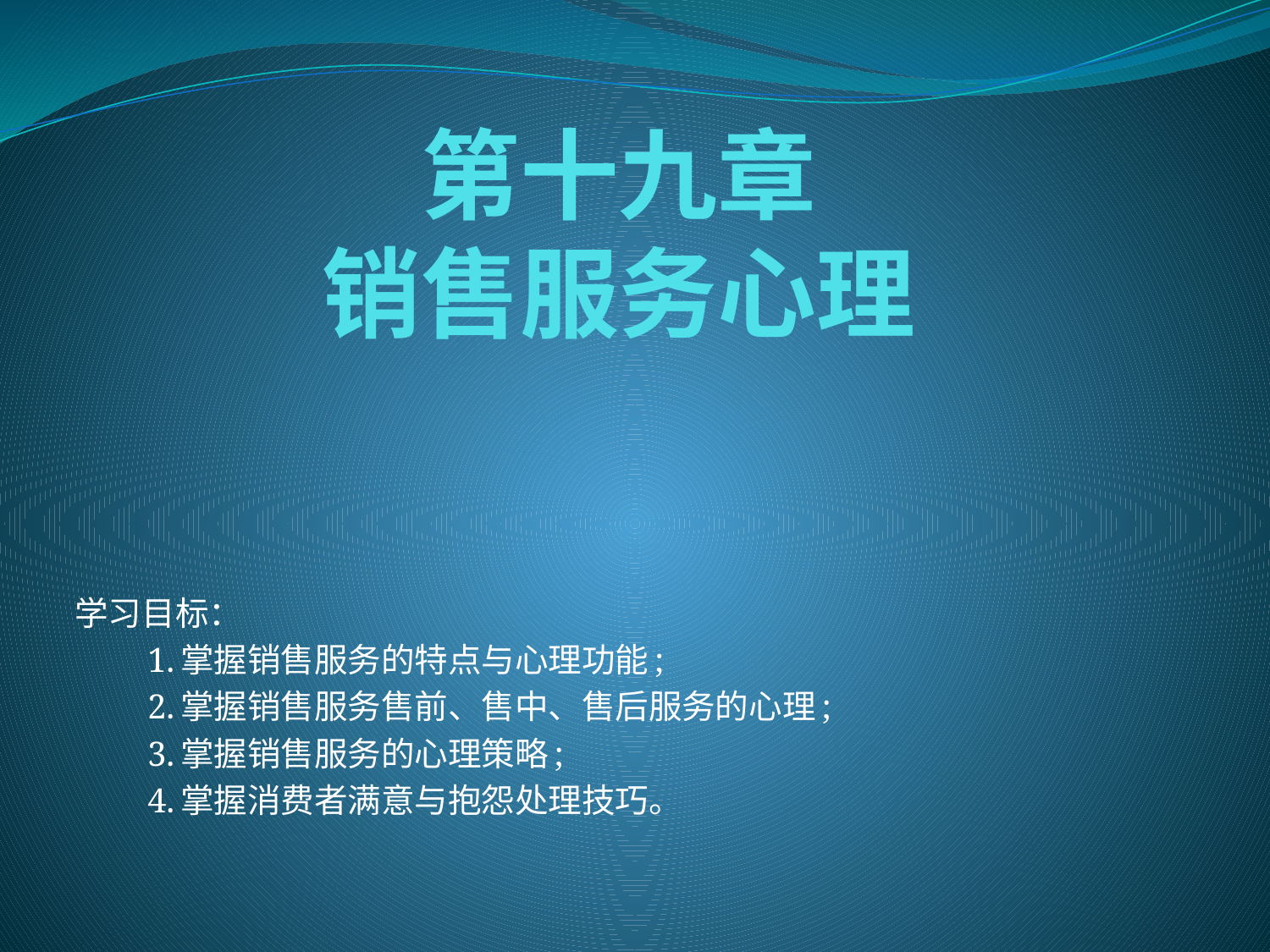

# 第十九章 销售服务心理
学习目标：
　　1.掌握销售服务的特点与心理功能;
　　2.掌握销售服务售前、售中、售后服务的心理;
　　3.掌握销售服务的心理策略;
　　4.掌握消费者满意与抱怨处理技巧。